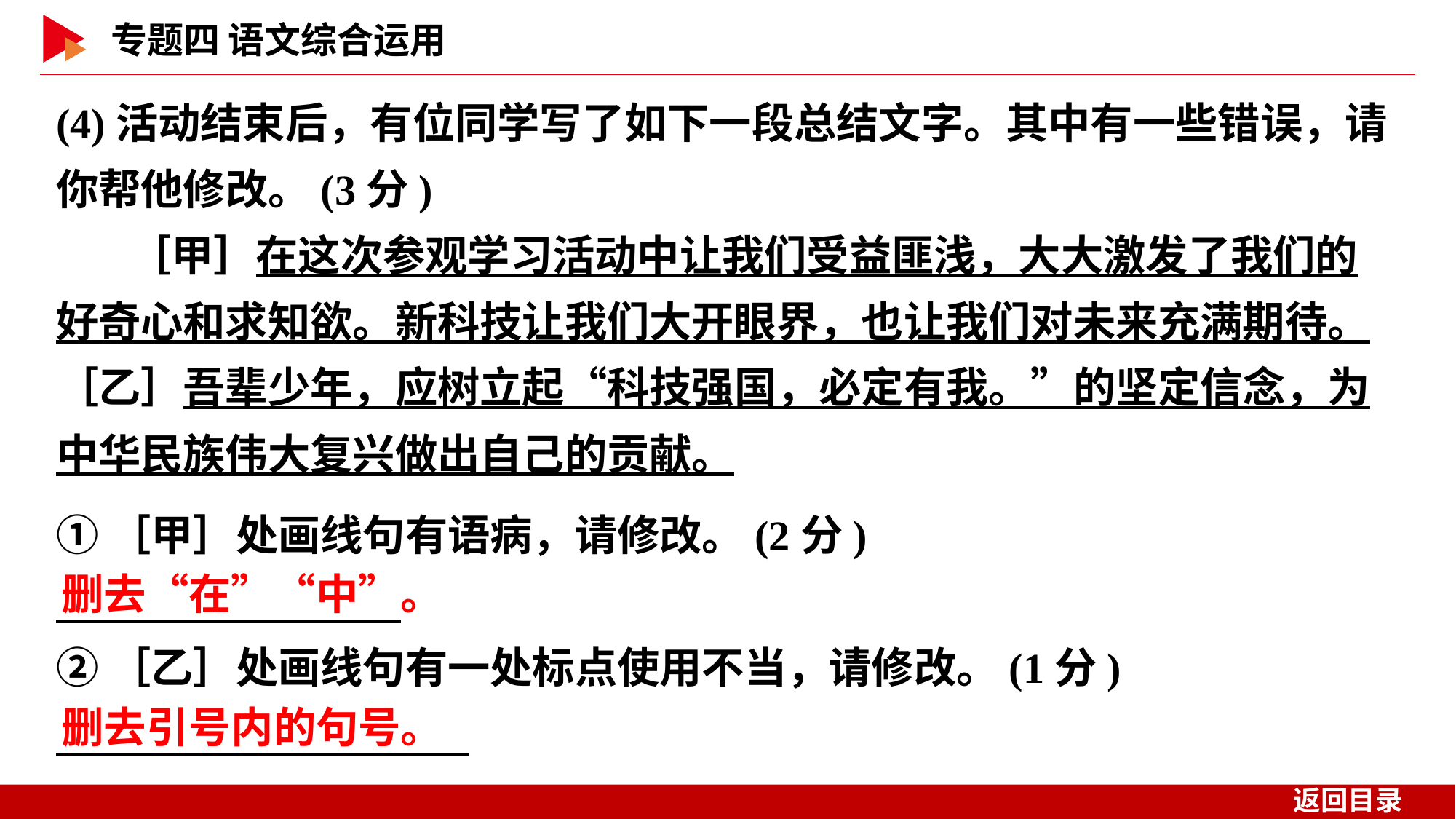

(4)活动结束后，有位同学写了如下一段总结文字。其中有一些错误，请你帮他修改。(3分)
   ［甲］在这次参观学习活动中让我们受益匪浅，大大激发了我们的好奇心和求知欲。新科技让我们大开眼界，也让我们对未来充满期待。［乙］吾辈少年，应树立起“科技强国，必定有我。”的坚定信念，为中华民族伟大复兴做出自己的贡献。
①［甲］处画线句有语病，请修改。(2分)
　                          　 _
②［乙］处画线句有一处标点使用不当，请修改。(1分)
　                                  　 _ _
删去“在”“中”。
删去引号内的句号。